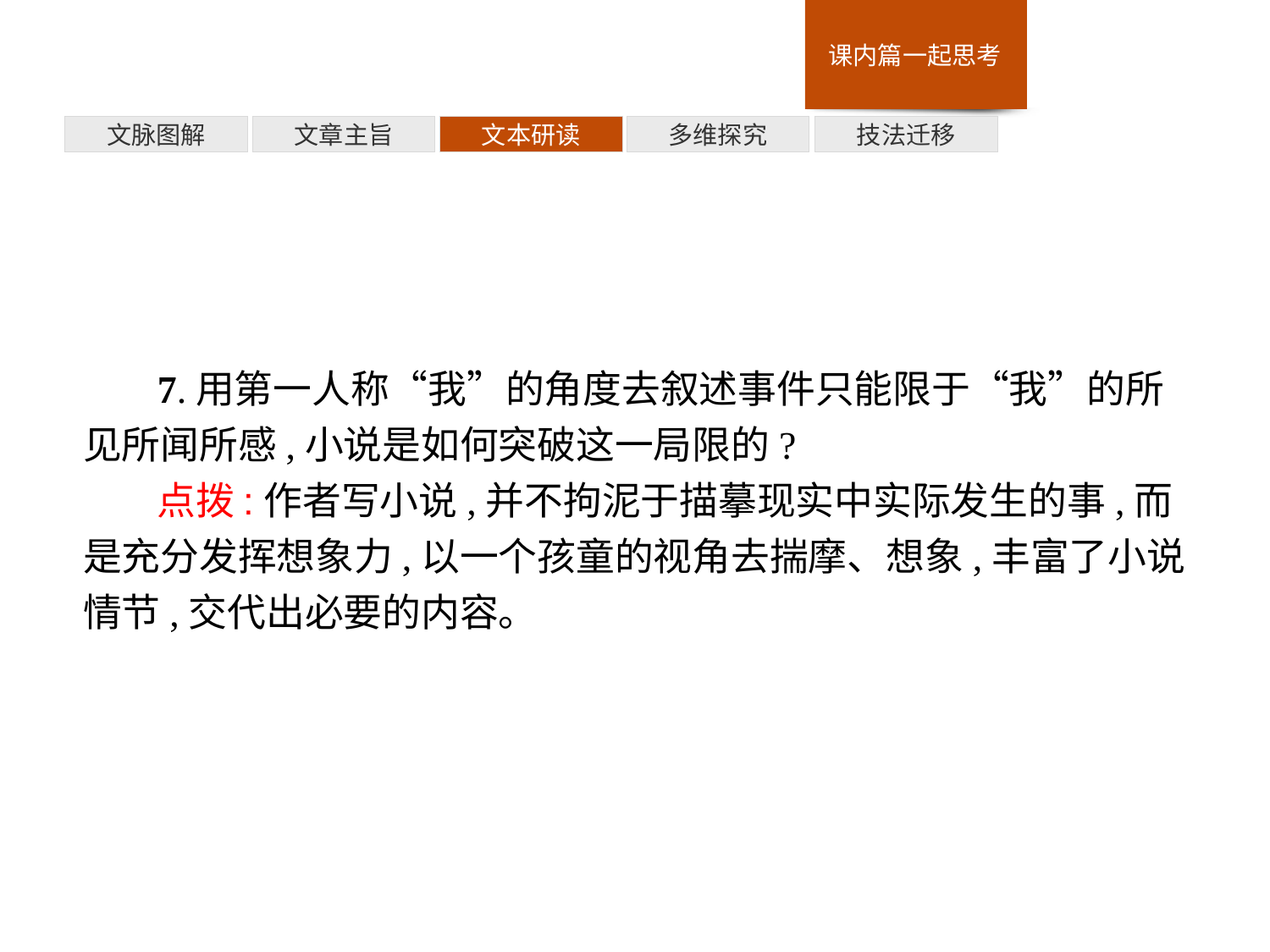

技法迁移
多维探究
文本研读
文章主旨
文脉图解
7.用第一人称“我”的角度去叙述事件只能限于“我”的所见所闻所感,小说是如何突破这一局限的?
点拨:作者写小说,并不拘泥于描摹现实中实际发生的事,而是充分发挥想象力,以一个孩童的视角去揣摩、想象,丰富了小说情节,交代出必要的内容。